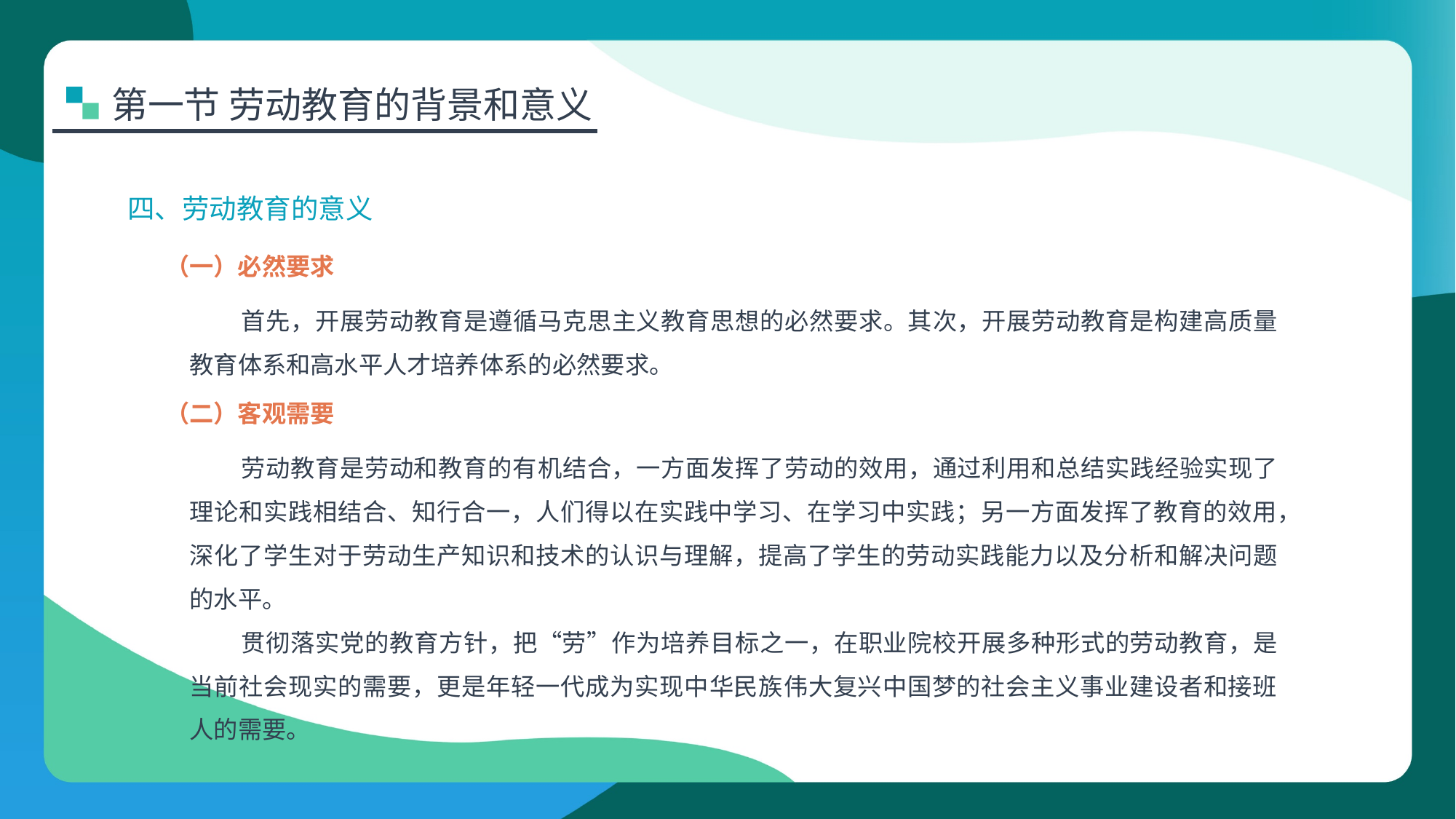

第一节 劳动教育的背景和意义

四、劳动教育的意义
（一）必然要求
首先，开展劳动教育是遵循马克思主义教育思想的必然要求。其次，开展劳动教育是构建高质量教育体系和高水平人才培养体系的必然要求。
（二）客观需要
劳动教育是劳动和教育的有机结合，一方面发挥了劳动的效用，通过利用和总结实践经验实现了理论和实践相结合、知行合一，人们得以在实践中学习、在学习中实践；另一方面发挥了教育的效用，深化了学生对于劳动生产知识和技术的认识与理解，提高了学生的劳动实践能力以及分析和解决问题的水平。
贯彻落实党的教育方针，把“劳”作为培养目标之一，在职业院校开展多种形式的劳动教育，是当前社会现实的需要，更是年轻一代成为实现中华民族伟大复兴中国梦的社会主义事业建设者和接班人的需要。